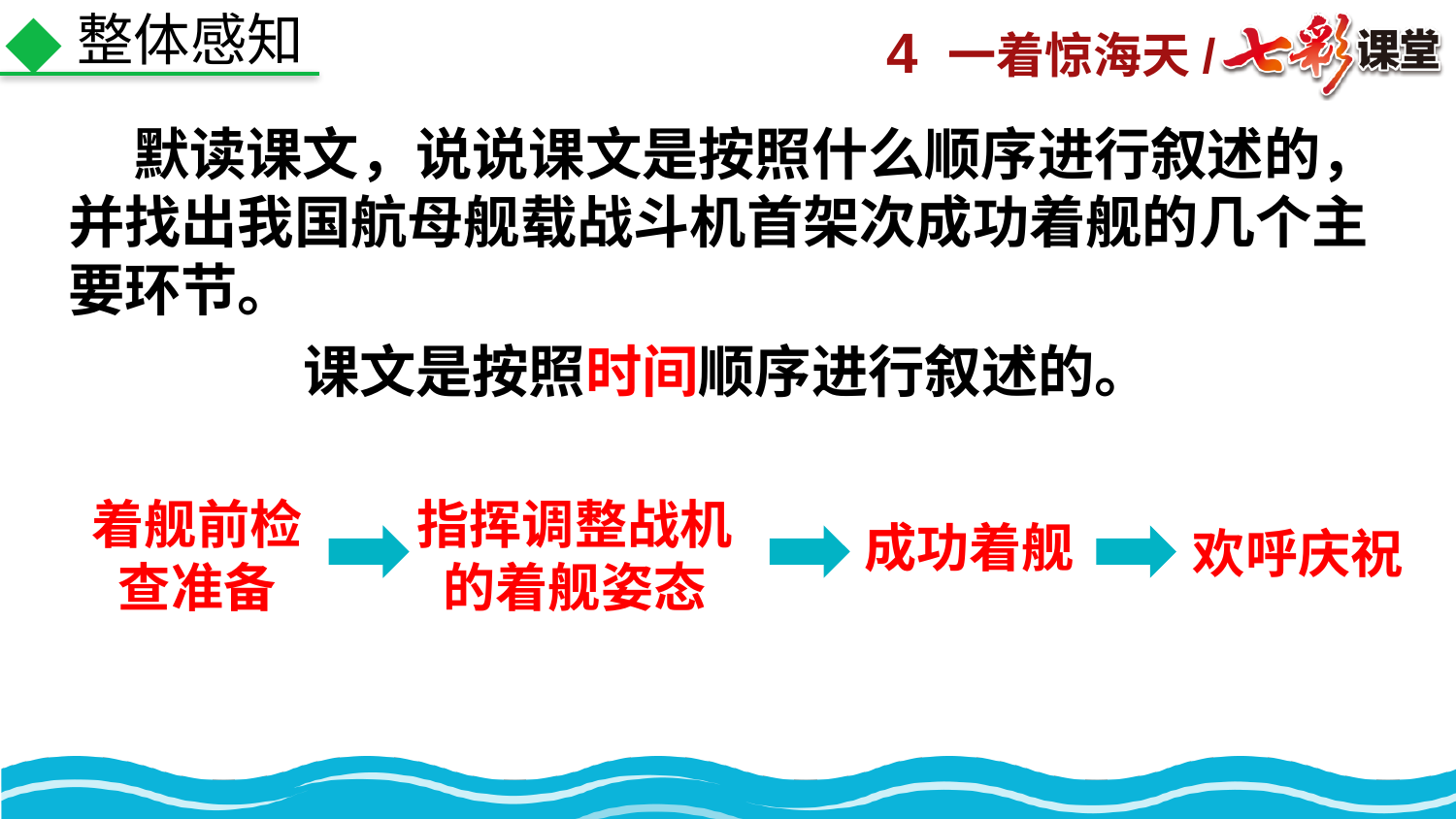

整体感知

    默读课文，说说课文是按照什么顺序进行叙述的，并找出我国航母舰载战斗机首架次成功着舰的几个主要环节。
课文是按照时间顺序进行叙述的。
着舰前检查准备
指挥调整战机的着舰姿态
成功着舰
欢呼庆祝